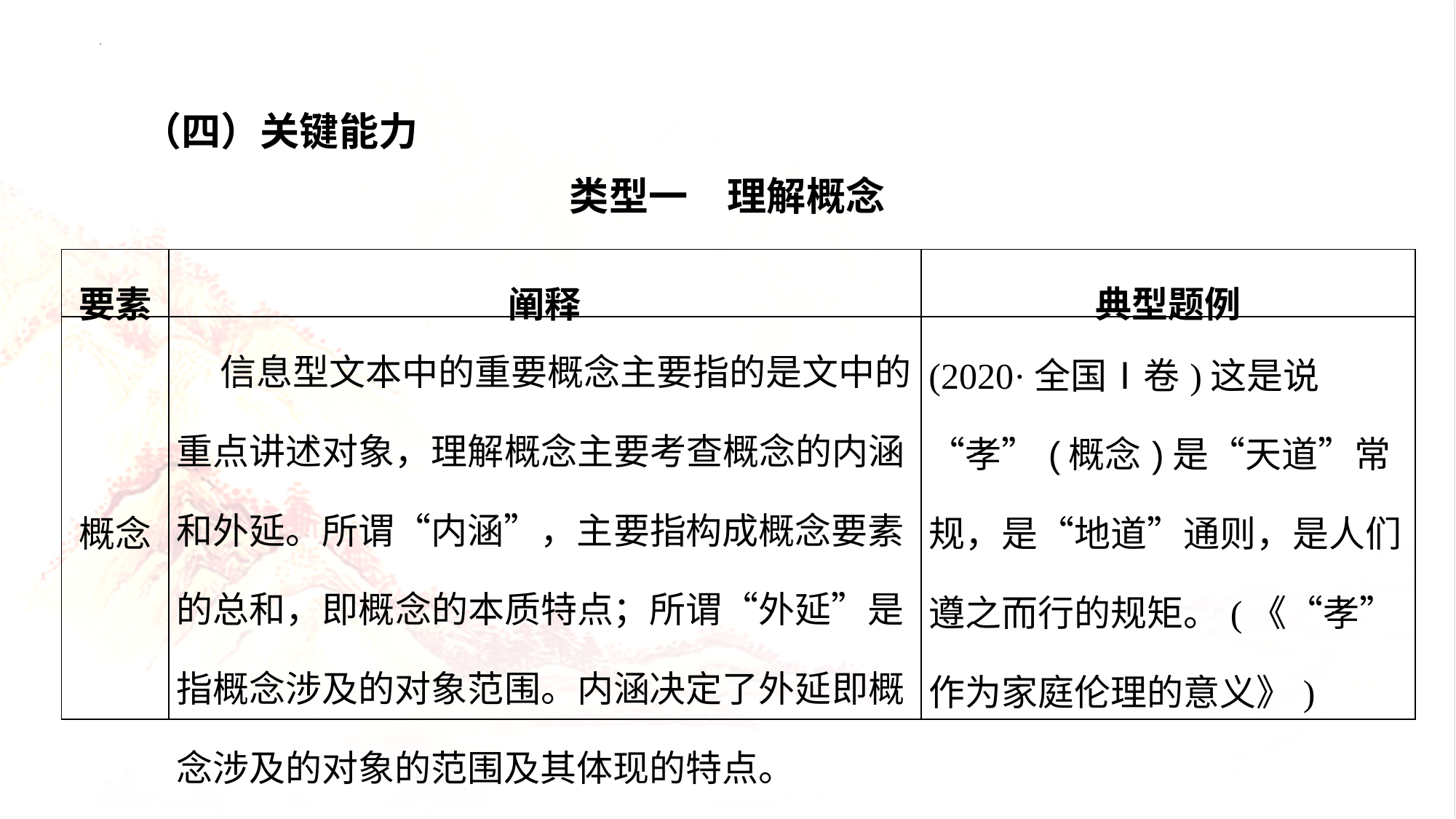

（四）关键能力
类型一　理解概念
| 要素 | 阐释 | 典型题例 |
| --- | --- | --- |
| 概念 | 信息型文本中的重要概念主要指的是文中的重点讲述对象，理解概念主要考查概念的内涵和外延。所谓“内涵”，主要指构成概念要素的总和，即概念的本质特点；所谓“外延”是指概念涉及的对象范围。内涵决定了外延即概念涉及的对象的范围及其体现的特点。 | (2020·全国Ⅰ卷)这是说“孝”(概念)是“天道”常规，是“地道”通则，是人们遵之而行的规矩。(《“孝”作为家庭伦理的意义》) |